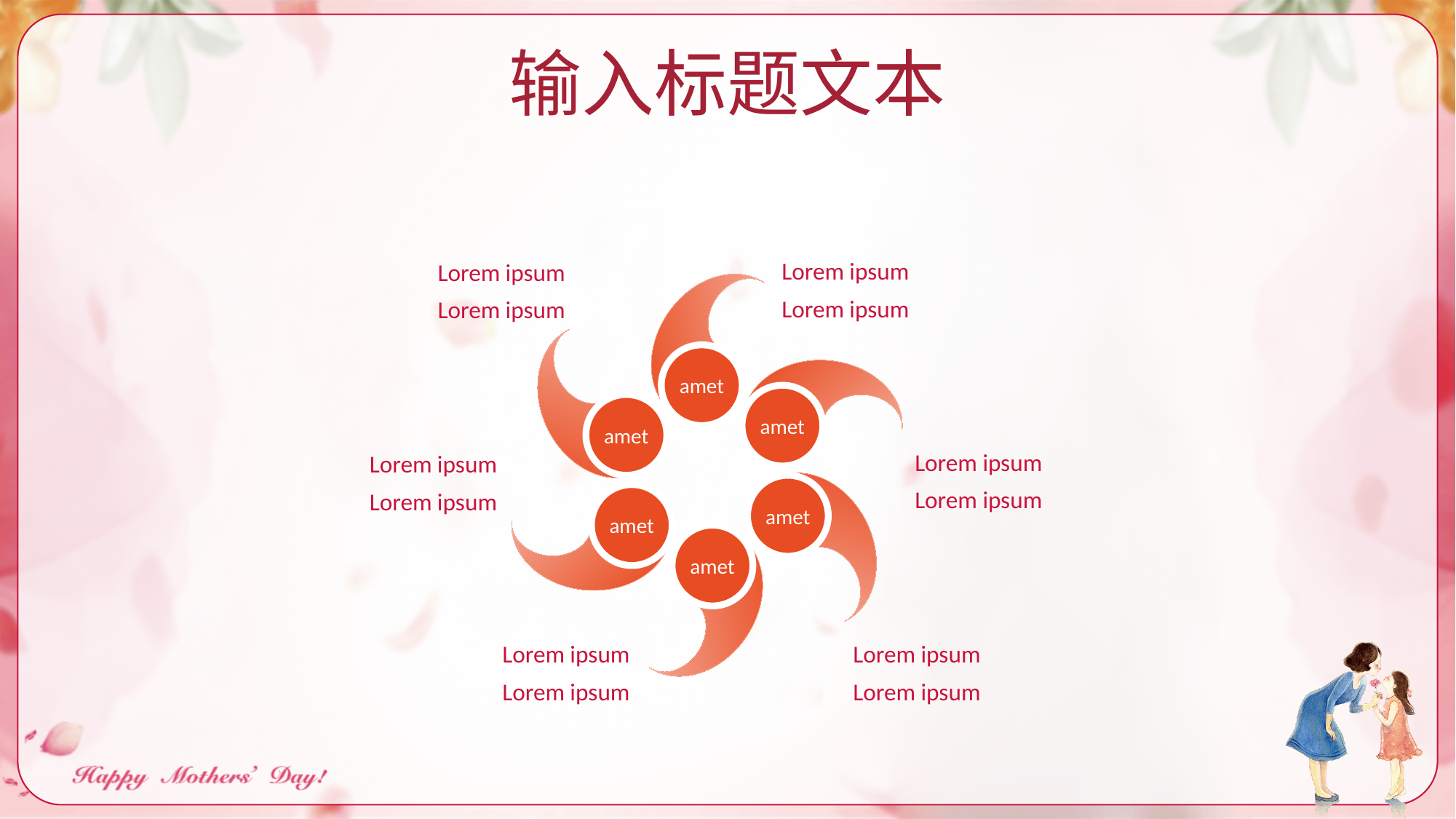

输入标题文本
Lorem ipsum
Lorem ipsum
Lorem ipsum
Lorem ipsum

amet
amet
amet
Lorem ipsum
Lorem ipsum
Lorem ipsum
Lorem ipsum

amet
amet
amet

Lorem ipsum
Lorem ipsum
Lorem ipsum
Lorem ipsum